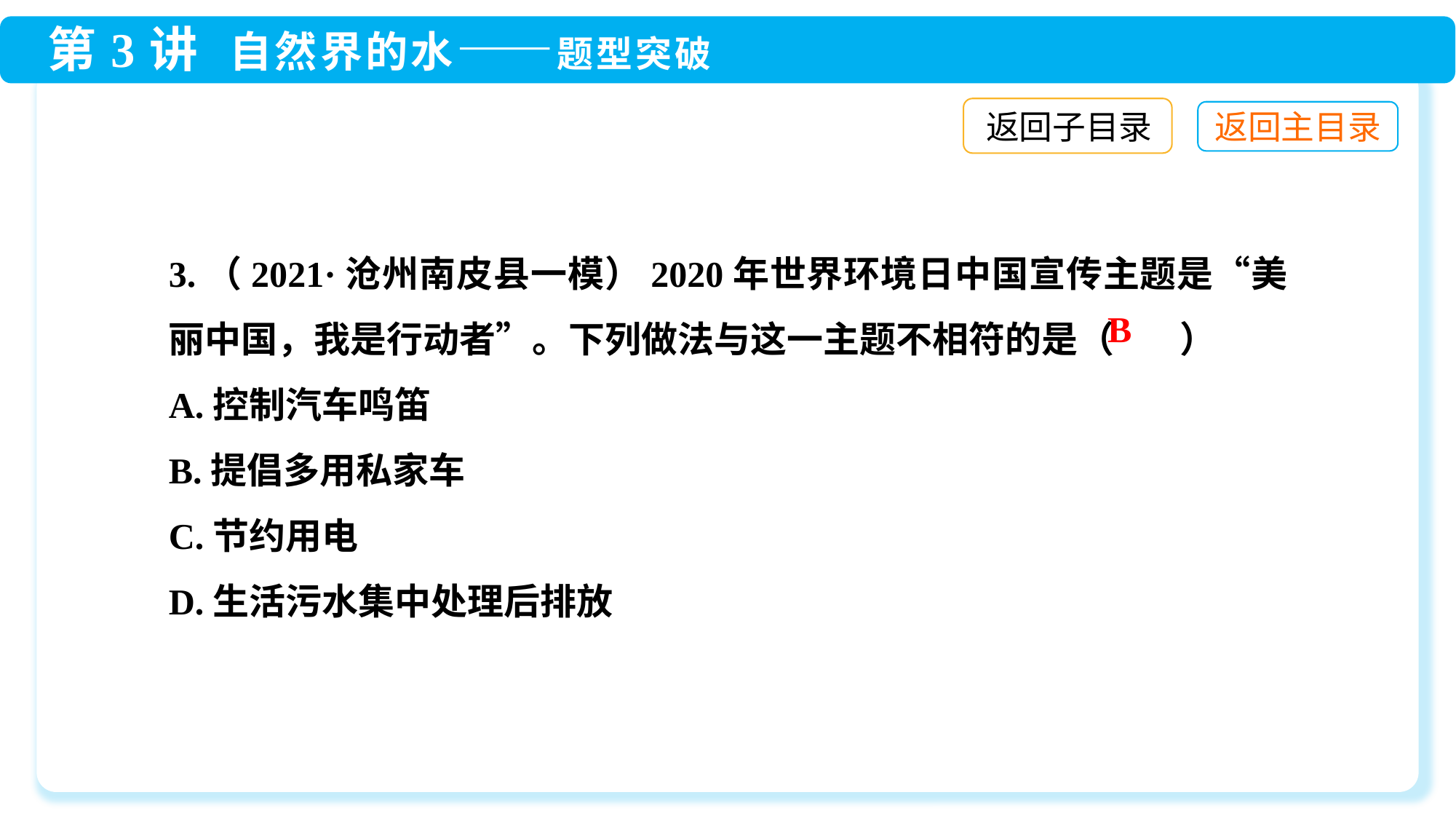

返回子目录
3.（2021·沧州南皮县一模）2020年世界环境日中国宣传主题是“美丽中国，我是行动者”。下列做法与这一主题不相符的是（        ）
A.控制汽车鸣笛
B.提倡多用私家车
C.节约用电
D.生活污水集中处理后排放
B